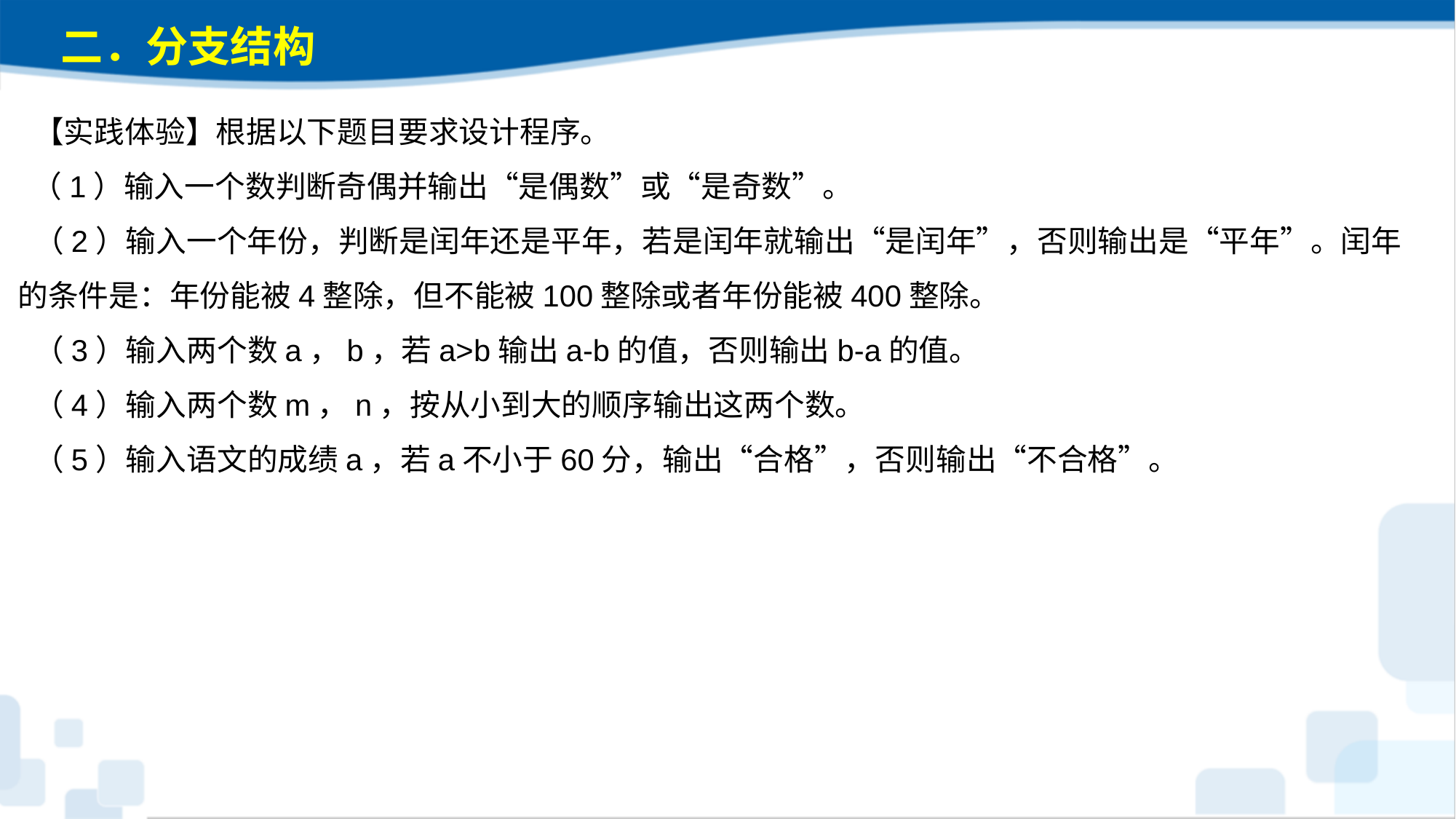

二．分支结构
【实践体验】根据以下题目要求设计程序。
 （1）输入一个数判断奇偶并输出“是偶数”或“是奇数”。
（2）输入一个年份，判断是闰年还是平年，若是闰年就输出“是闰年”，否则输出是“平年”。闰年的条件是：年份能被4整除，但不能被100整除或者年份能被400整除。
（3）输入两个数a，b，若a>b输出a-b的值，否则输出b-a的值。
（4）输入两个数m，n，按从小到大的顺序输出这两个数。
（5）输入语文的成绩a，若a不小于60分，输出“合格”，否则输出“不合格”。